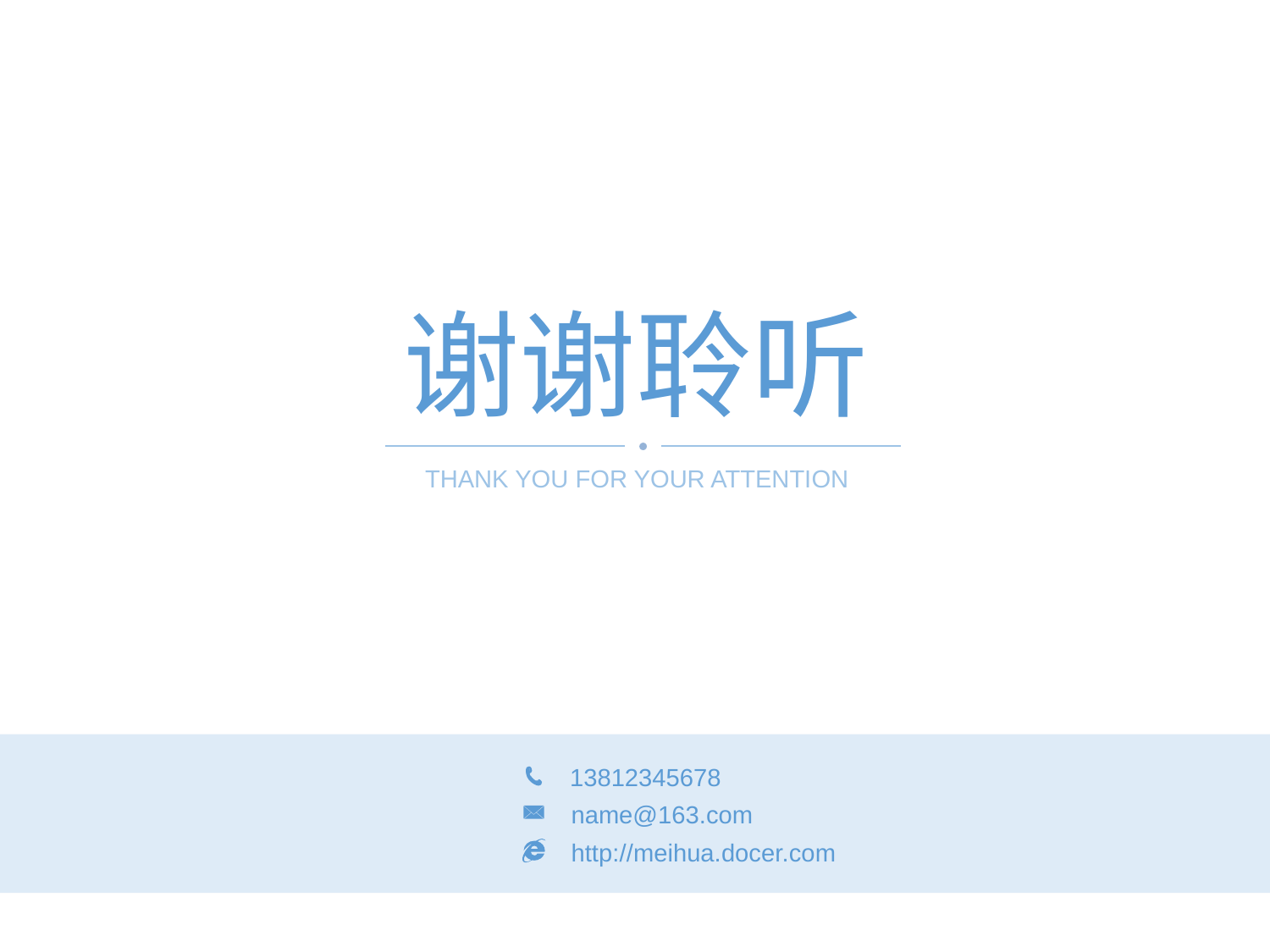

谢谢聆听

THANK YOU FOR YOUR ATTENTION

13812345678

name@163.com

http://meihua.docer.com